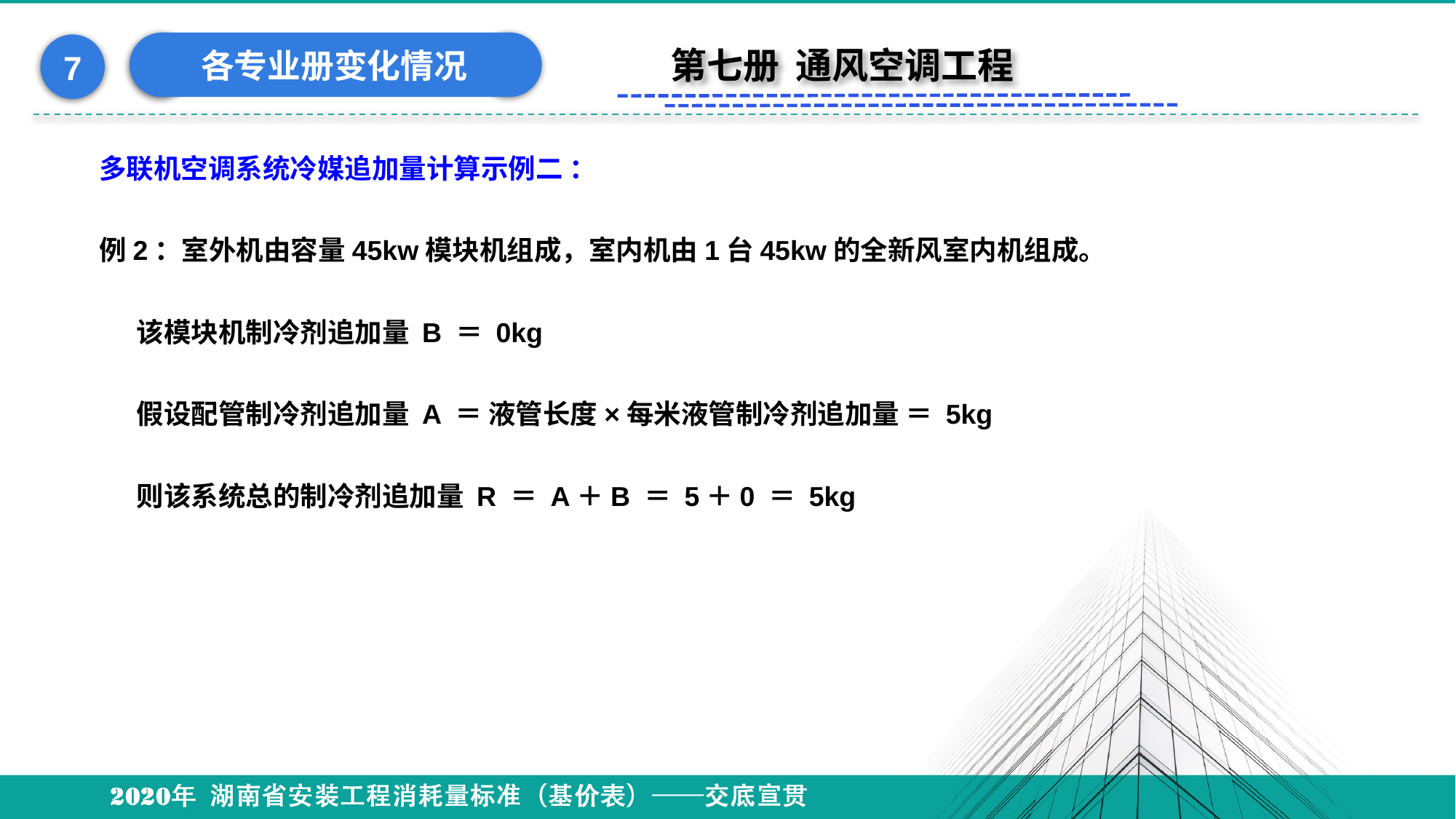

各专业册变化情况

7
第七册  通风空调工程
多联机空调系统冷媒追加量计算示例二 ：
例2：室外机由容量45kw模块机组成，室内机由1台45kw的全新风室内机组成。
     该模块机制冷剂追加量 B ＝ 0kg
     假设配管制冷剂追加量 A ＝ 液管长度×每米液管制冷剂追加量 ＝ 5kg
     则该系统总的制冷剂追加量 R ＝ A＋B ＝ 5＋0 ＝ 5kg